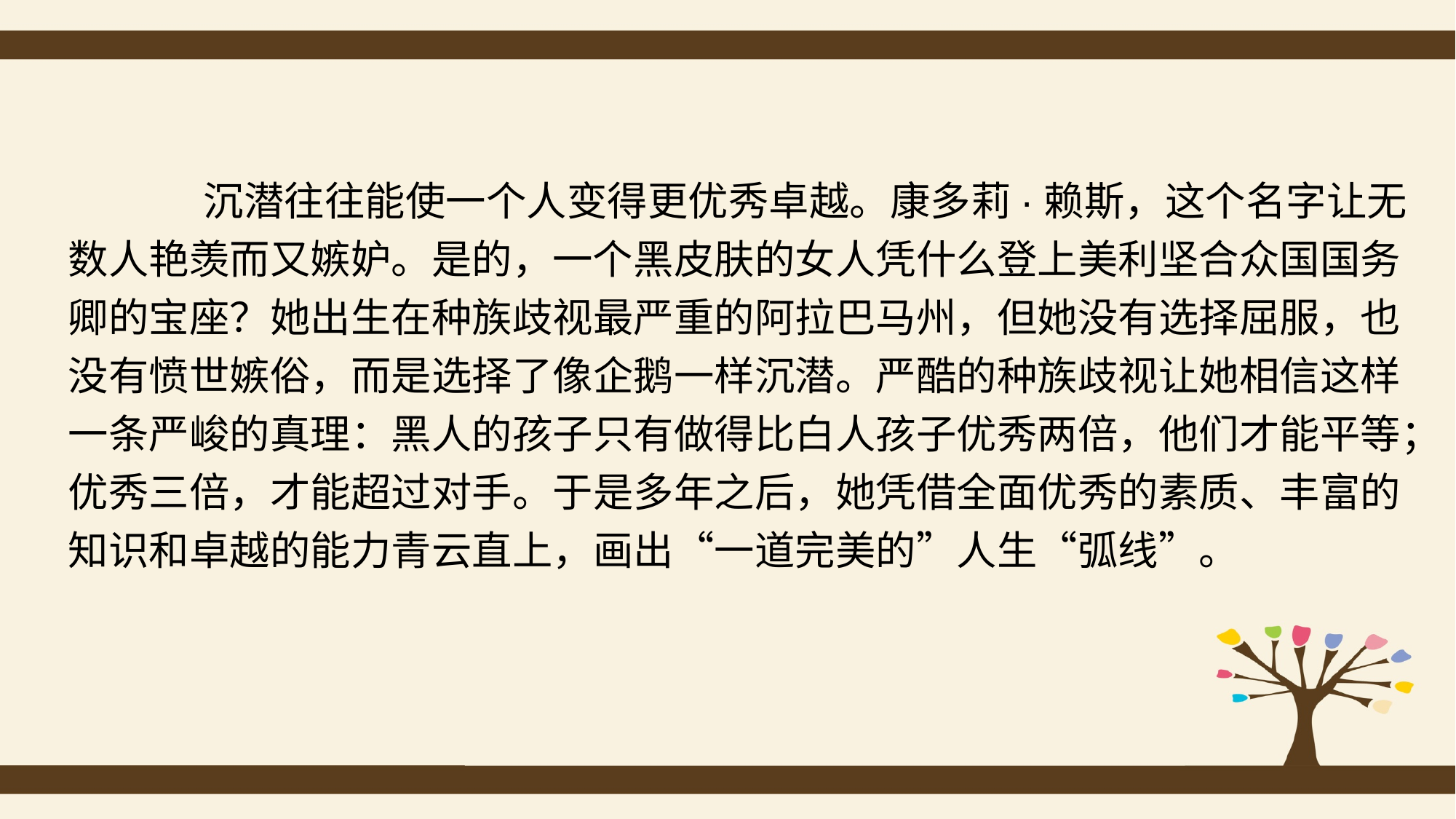

沉潜往往能使一个人变得更优秀卓越。康多莉·赖斯，这个名字让无数人艳羡而又嫉妒。是的，一个黑皮肤的女人凭什么登上美利坚合众国国务卿的宝座？她出生在种族歧视最严重的阿拉巴马州，但她没有选择屈服，也没有愤世嫉俗，而是选择了像企鹅一样沉潜。严酷的种族歧视让她相信这样一条严峻的真理：黑人的孩子只有做得比白人孩子优秀两倍，他们才能平等；优秀三倍，才能超过对手。于是多年之后，她凭借全面优秀的素质、丰富的知识和卓越的能力青云直上，画出“一道完美的”人生“弧线”。